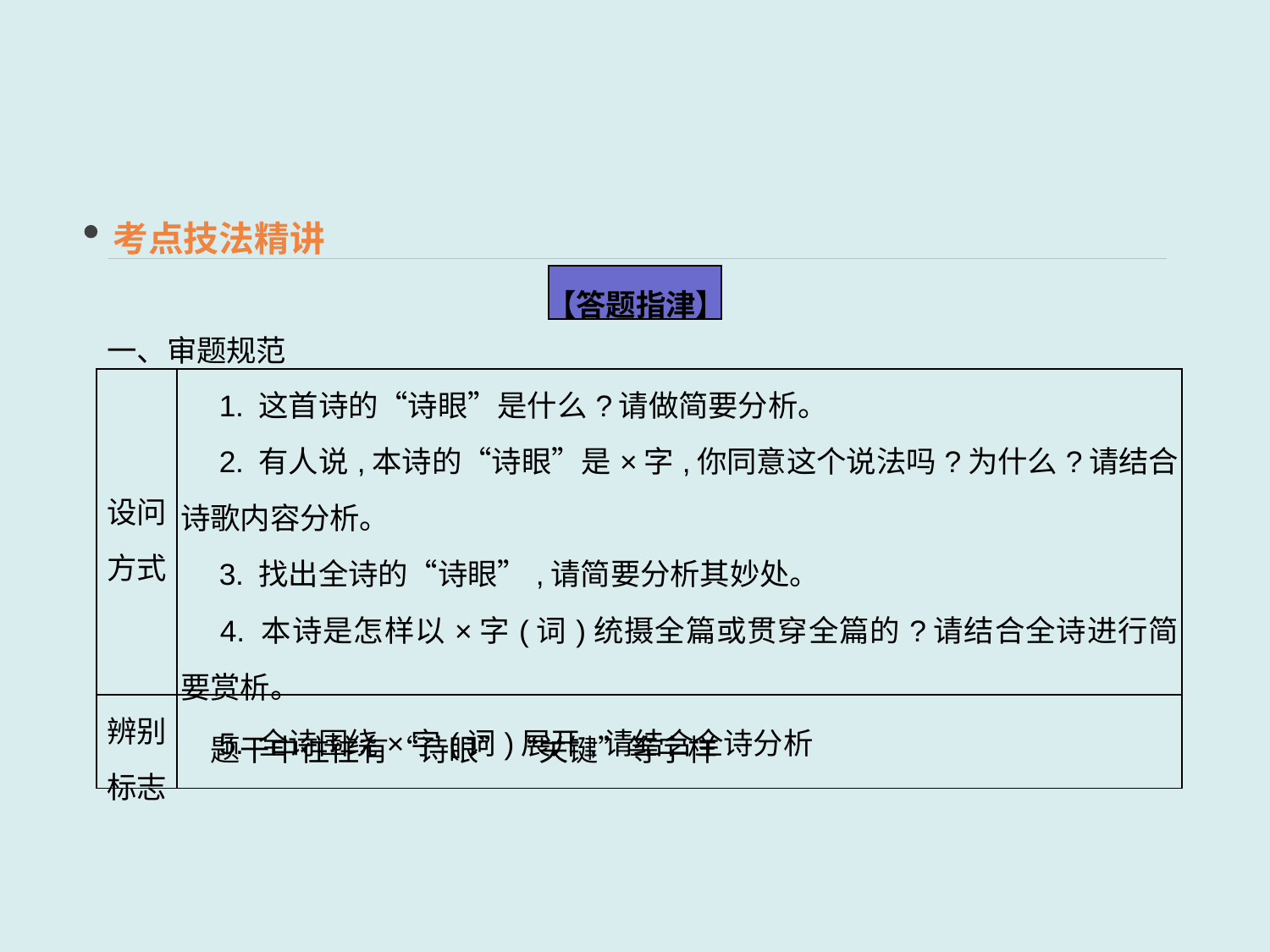

考点技法精讲

【答题指津】

一、审题规范
| 设问方式 | 1. 这首诗的“诗眼”是什么?请做简要分析。 　2. 有人说,本诗的“诗眼”是×字,你同意这个说法吗?为什么?请结合诗歌内容分析。 　3. 找出全诗的“诗眼”,请简要分析其妙处。 　4. 本诗是怎样以×字(词)统摄全篇或贯穿全篇的?请结合全诗进行简要赏析。 　5. 全诗围绕×字(词)展开,请结合全诗分析 |
| --- | --- |
| 辨别标志 | 题干中往往有“诗眼”“关键”等字样 |